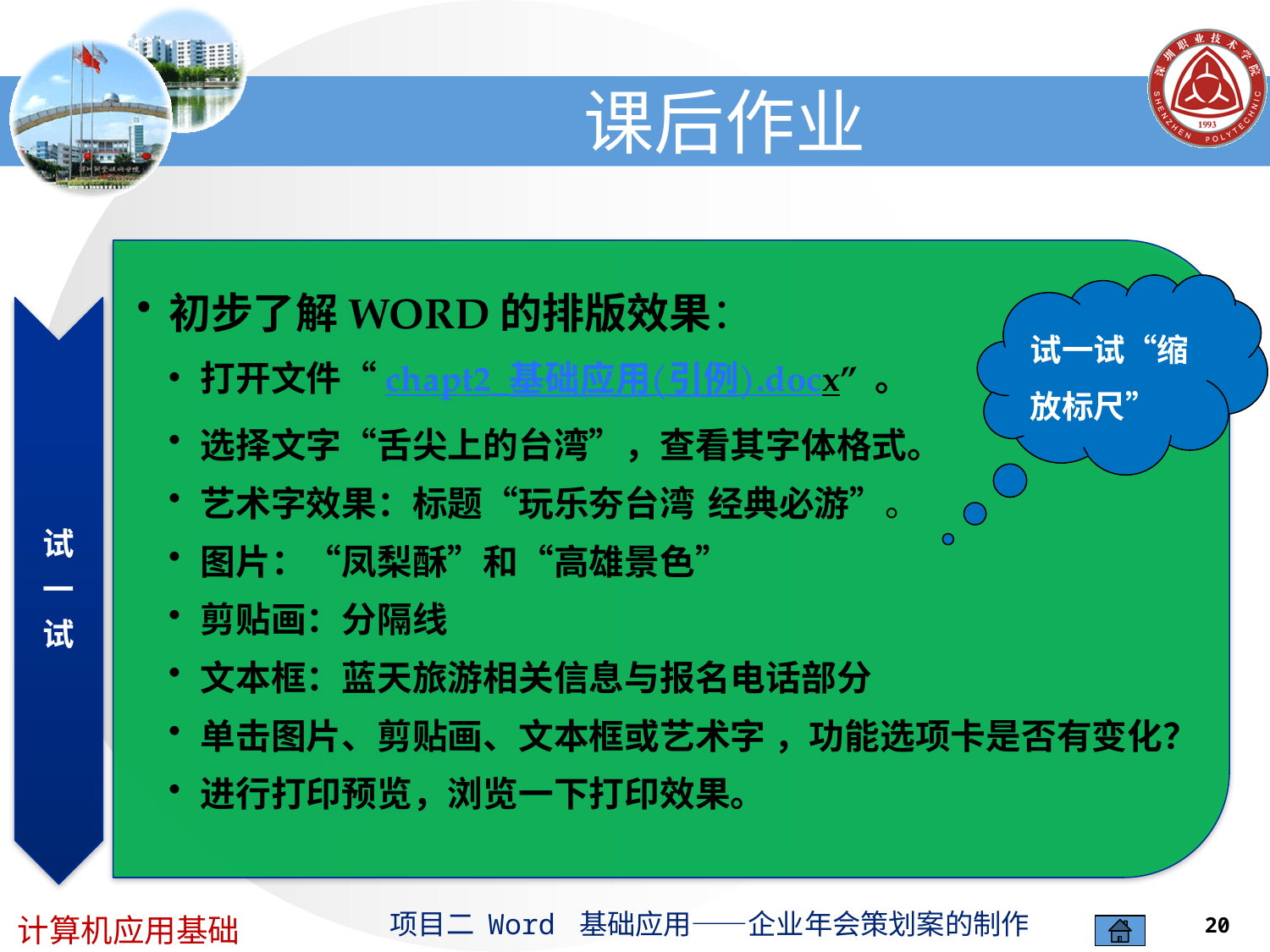

# 课后作业
试
一
试
初步了解WORD的排版效果：
打开文件“chapt2_基础应用(引例).docx” 。
选择文字“舌尖上的台湾”，查看其字体格式。
艺术字效果：标题“玩乐夯台湾	经典必游”。
图片：“凤梨酥”和“高雄景色”
剪贴画：分隔线
文本框：蓝天旅游相关信息与报名电话部分
单击图片、剪贴画、文本框或艺术字 ，功能选项卡是否有变化？
进行打印预览，浏览一下打印效果。
试一试“缩放标尺”

20